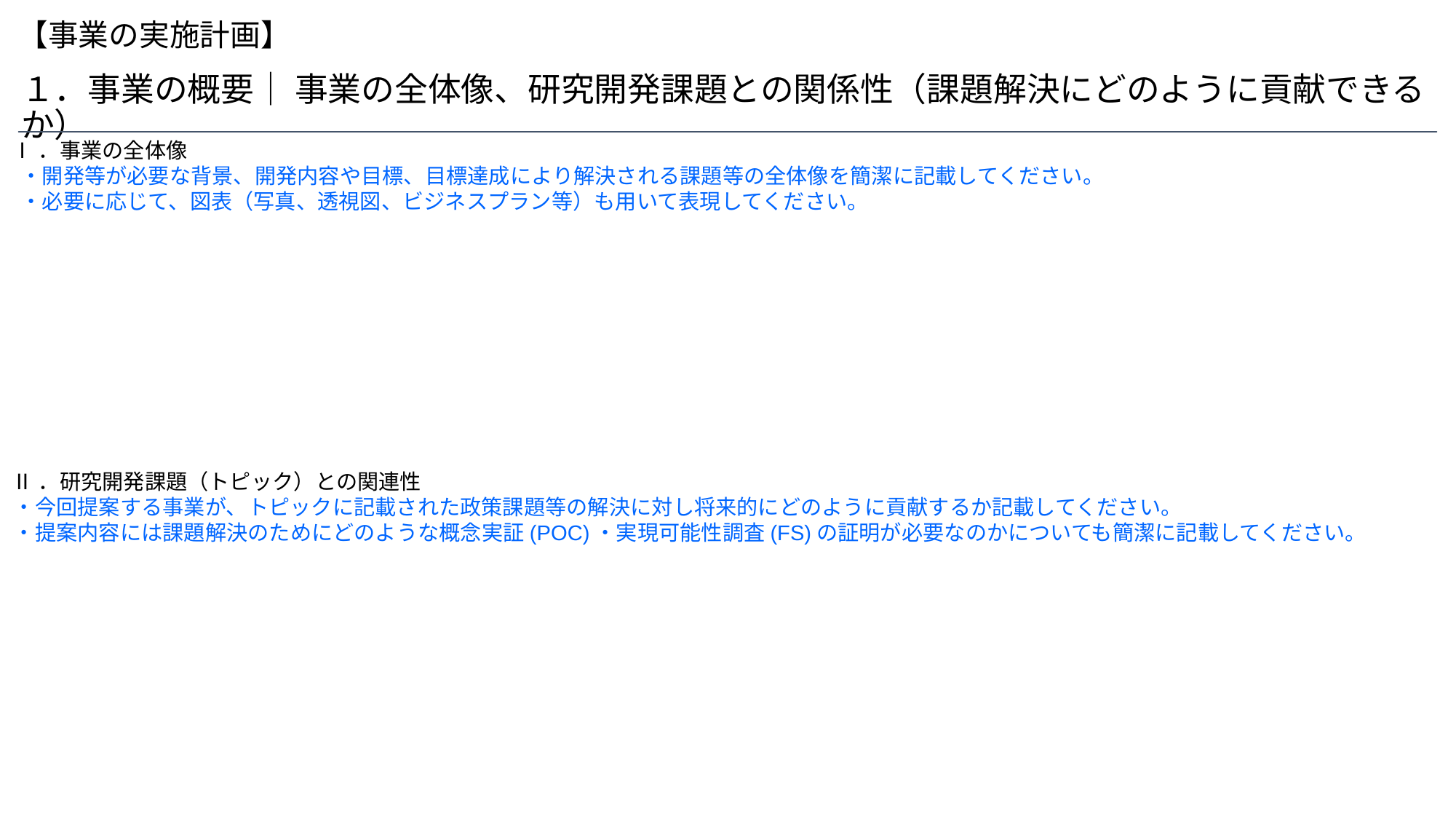

【事業の実施計画】
１．事業の概要｜ 事業の全体像、研究開発課題との関係性（課題解決にどのように貢献できるか）

Ⅰ．事業の全体像
・開発等が必要な背景、開発内容や目標、目標達成により解決される課題等の全体像を簡潔に記載してください。
・必要に応じて、図表（写真、透視図、ビジネスプラン等）も用いて表現してください。

Ⅱ．研究開発課題（トピック）との関連性
  ・今回提案する事業が、トピックに記載された政策課題等の解決に対し将来的にどのように貢献するか記載してください。
  ・提案内容には課題解決のためにどのような概念実証(POC)・実現可能性調査(FS)の証明が必要なのかについても簡潔に記載してください。